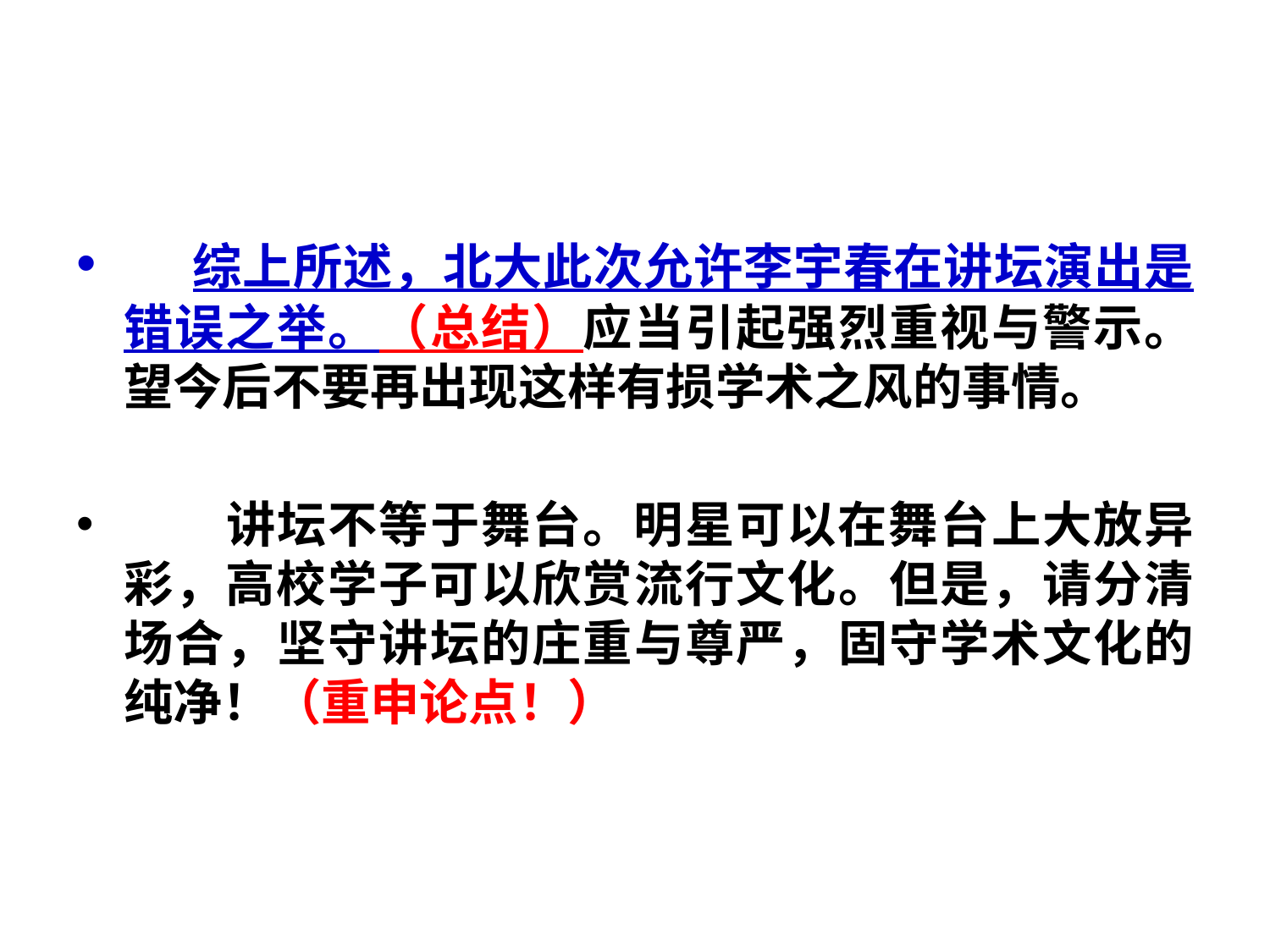

#
    综上所述，北大此次允许李宇春在讲坛演出是错误之举。（总结）应当引起强烈重视与警示。望今后不要再出现这样有损学术之风的事情。

       讲坛不等于舞台。明星可以在舞台上大放异彩，高校学子可以欣赏流行文化。但是，请分清场合，坚守讲坛的庄重与尊严，固守学术文化的纯净！（重申论点！）